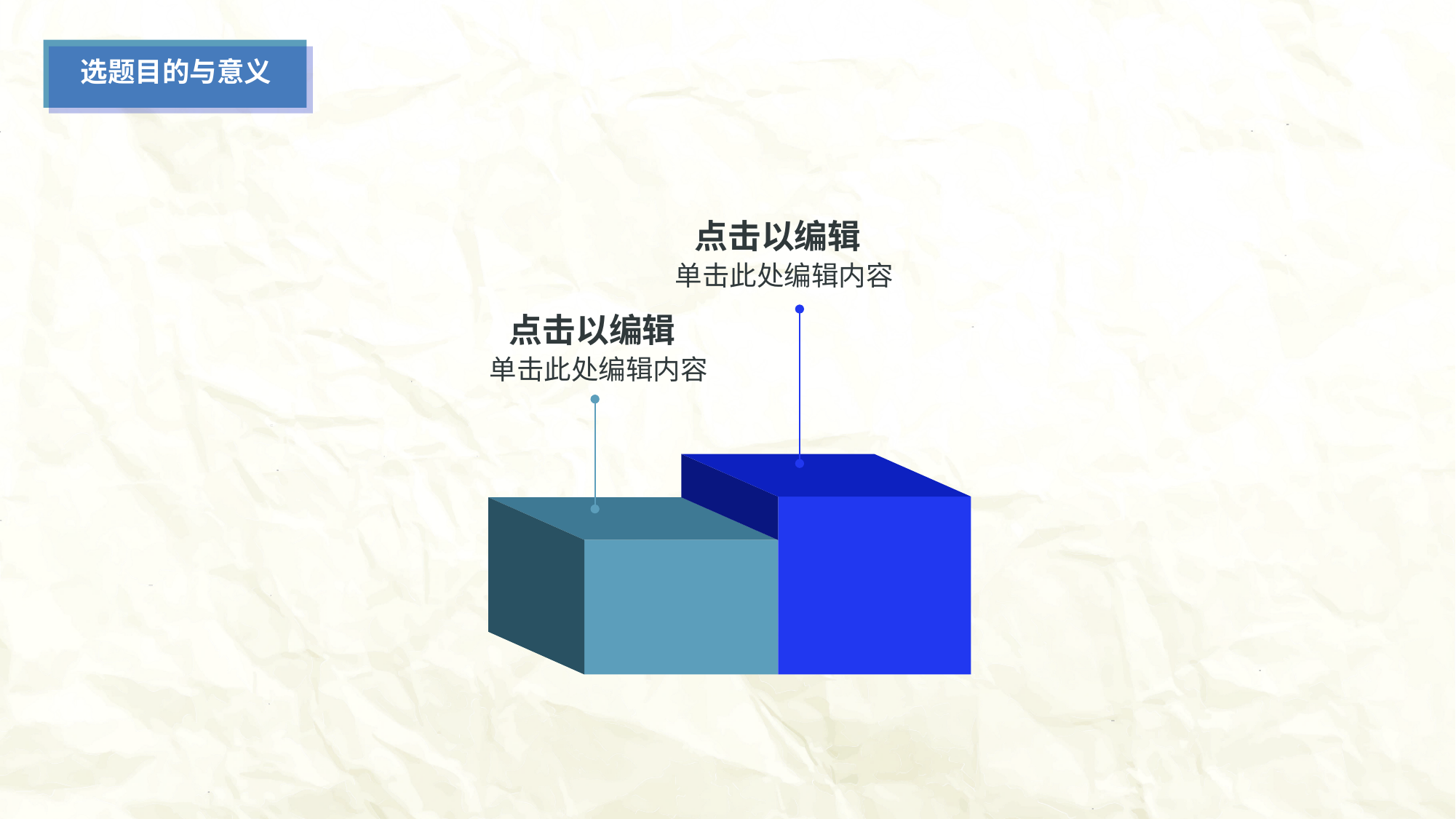

选题目的与意义
点击以编辑
单击此处编辑内容
点击以编辑
单击此处编辑内容